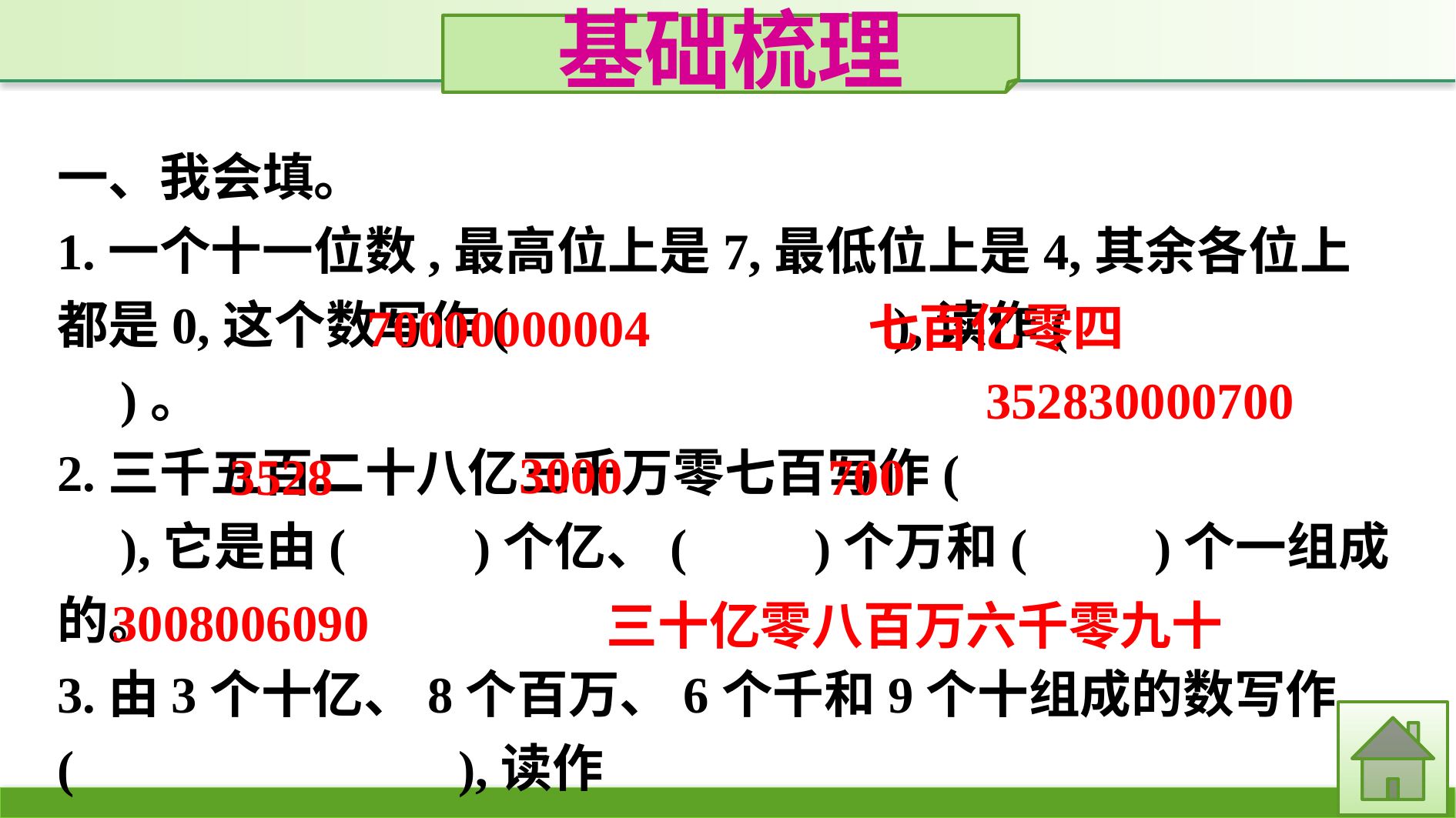

基础梳理
一、我会填。
1.一个十一位数,最高位上是7,最低位上是4,其余各位上都是0,这个数写作(　　　　　　　),读作(　　　　　　)。
2.三千五百二十八亿三千万零七百写作(　　　　　　　　),它是由(　　)个亿、(　　)个万和(　　)个一组成的。
3.由3个十亿、8个百万、6个千和9个十组成的数写作(　　　　　　　),读作(　　　　　　　　　　　　　)。
70000000004
七百亿零四
352830000700
3000
3528
700
3008006090
三十亿零八百万六千零九十